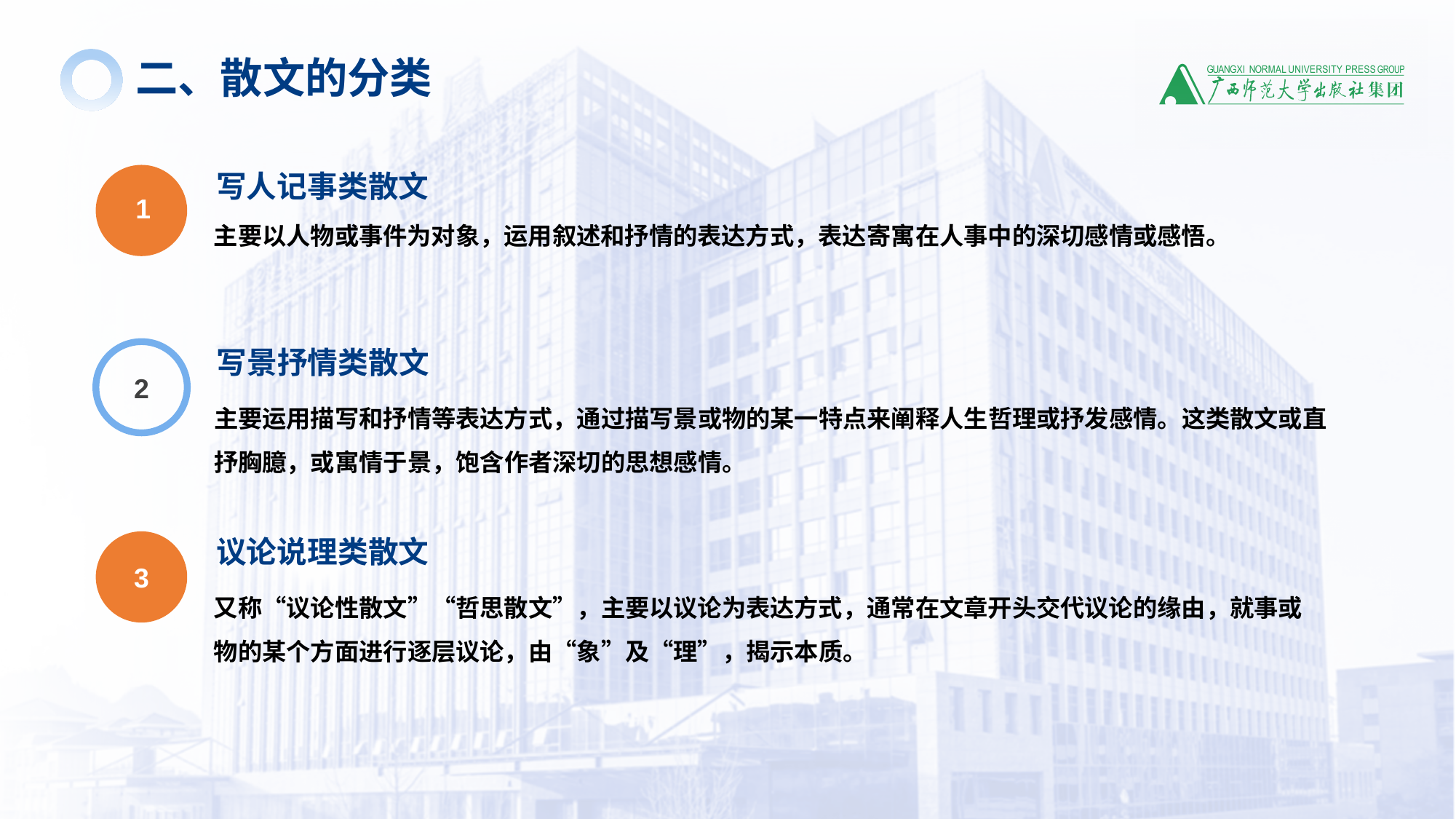

二、散文的分类

写人记事类散文
主要以人物或事件为对象，运用叙述和抒情的表达方式，表达寄寓在人事中的深切感情或感悟。

1
写景抒情类散文
主要运用描写和抒情等表达方式，通过描写景或物的某一特点来阐释人生哲理或抒发感情。这类散文或直抒胸臆，或寓情于景，饱含作者深切的思想感情。

2
议论说理类散文
又称“议论性散文”“哲思散文”，主要以议论为表达方式，通常在文章开头交代议论的缘由，就事或物的某个方面进行逐层议论，由“象”及“理”，揭示本质。

3